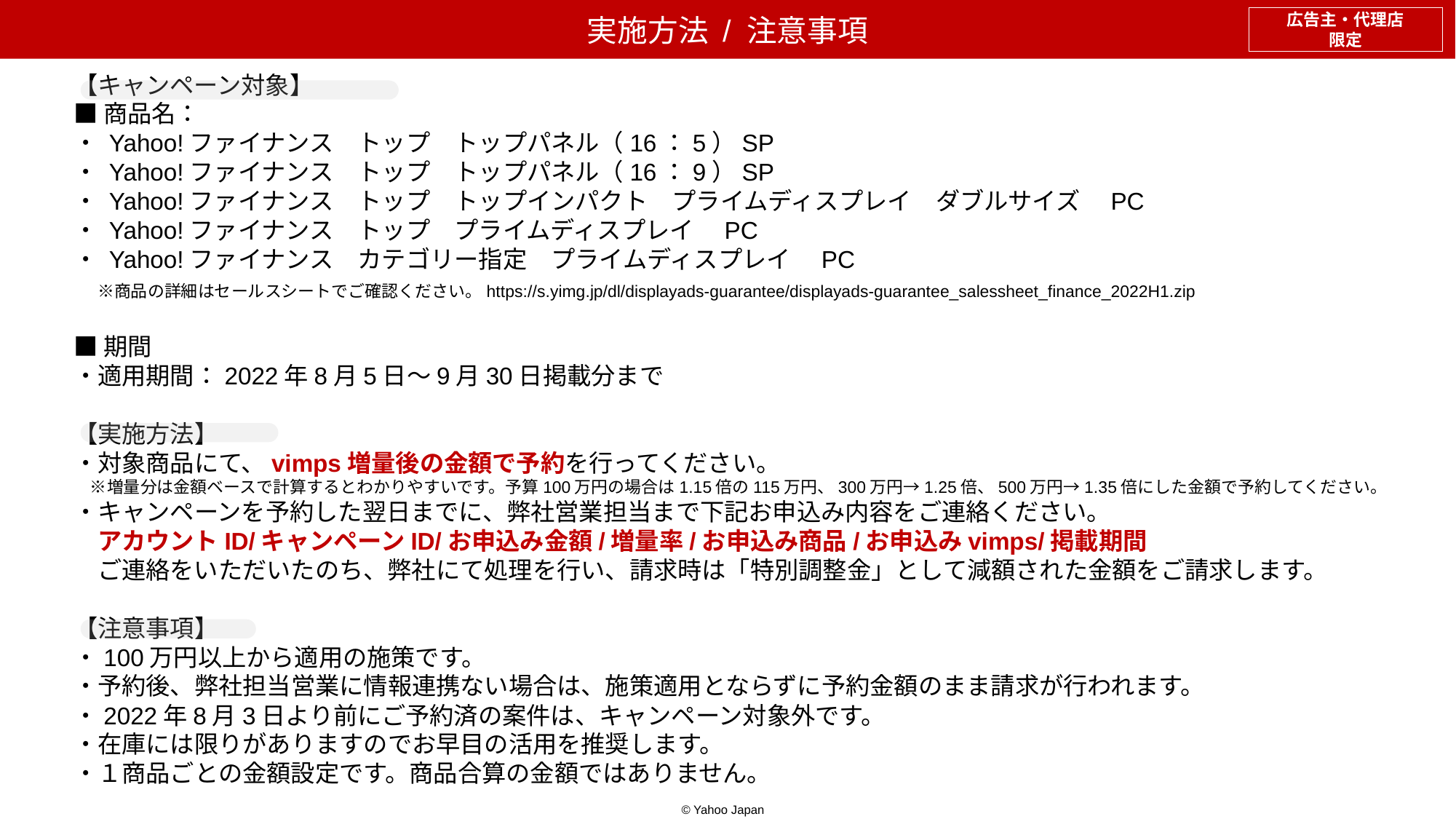

実施方法 / 注意事項
広告主・代理店
限定
【キャンペーン対象】
■商品名：
・ Yahoo!ファイナンス　トップ　トップパネル（16：5）SP
・ Yahoo!ファイナンス　トップ　トップパネル（16：9）SP
・ Yahoo!ファイナンス　トップ　トップインパクト　プライムディスプレイ　ダブルサイズ　PC
・ Yahoo!ファイナンス　トップ　プライムディスプレイ　PC
・ Yahoo!ファイナンス　カテゴリー指定　プライムディスプレイ　PC
　※商品の詳細はセールスシートでご確認ください。https://s.yimg.jp/dl/displayads-guarantee/displayads-guarantee_salessheet_finance_2022H1.zip

■期間
・適用期間：2022年8月5日～9月30日掲載分まで

【実施方法】
・対象商品にて、vimps増量後の金額で予約を行ってください。
　※増量分は金額ベースで計算するとわかりやすいです。予算100万円の場合は1.15倍の115万円、300万円→1.25倍、500万円→1.35倍にした金額で予約してください。
・キャンペーンを予約した翌日までに、弊社営業担当まで下記お申込み内容をご連絡ください。
　アカウントID/キャンペーンID/お申込み金額/増量率/お申込み商品/お申込みvimps/掲載期間
　ご連絡をいただいたのち、弊社にて処理を行い、請求時は「特別調整金」として減額された金額をご請求します。

【注意事項】
・100万円以上から適用の施策です。
・予約後、弊社担当営業に情報連携ない場合は、施策適用とならずに予約金額のまま請求が行われます。
・2022年8月3日より前にご予約済の案件は、キャンペーン対象外です。
・在庫には限りがありますのでお早目の活用を推奨します。
・１商品ごとの金額設定です。商品合算の金額ではありません。

© Yahoo Japan